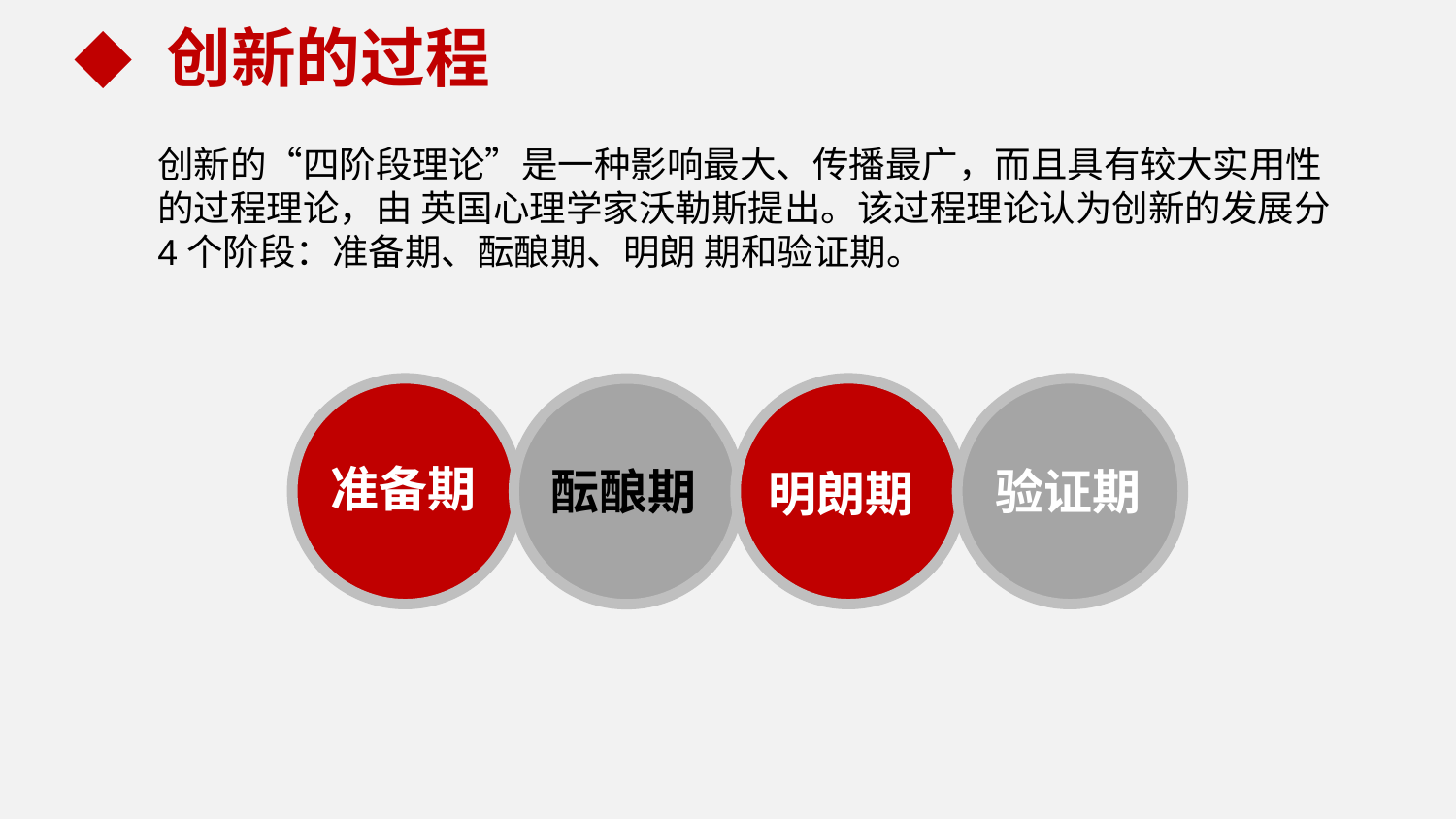

创新的过程
创新的“四阶段理论”是一种影响最大、传播最广，而且具有较大实用性的过程理论，由 英国心理学家沃勒斯提出。该过程理论认为创新的发展分4个阶段：准备期、酝酿期、明朗 期和验证期。

准备期

明朗期

验证期

酝酿期